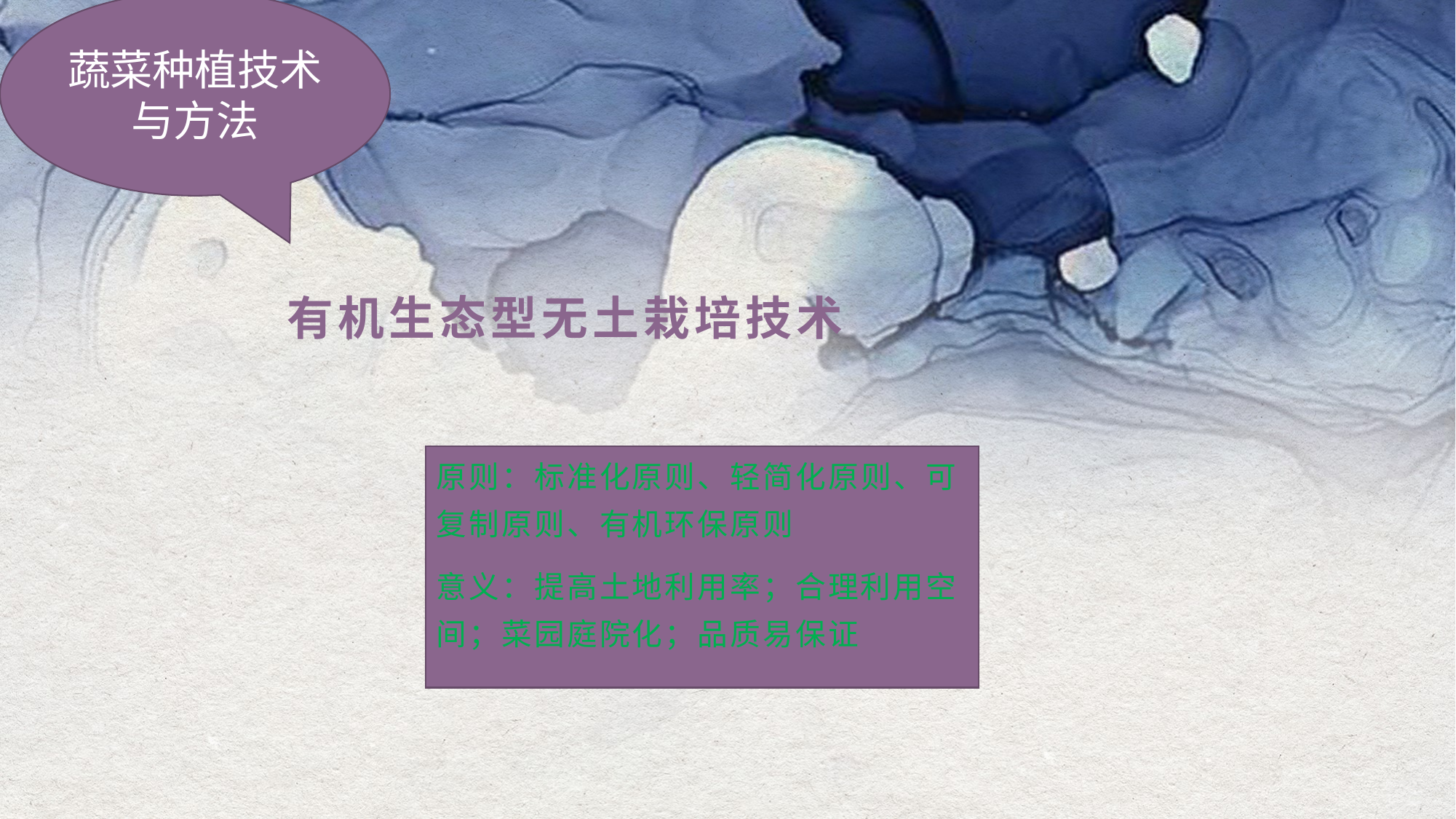

蔬菜种植技术与方法
# 有机生态型无土栽培技术
原则：标准化原则、轻简化原则、可复制原则、有机环保原则
意义：提高土地利用率；合理利用空间；菜园庭院化；品质易保证